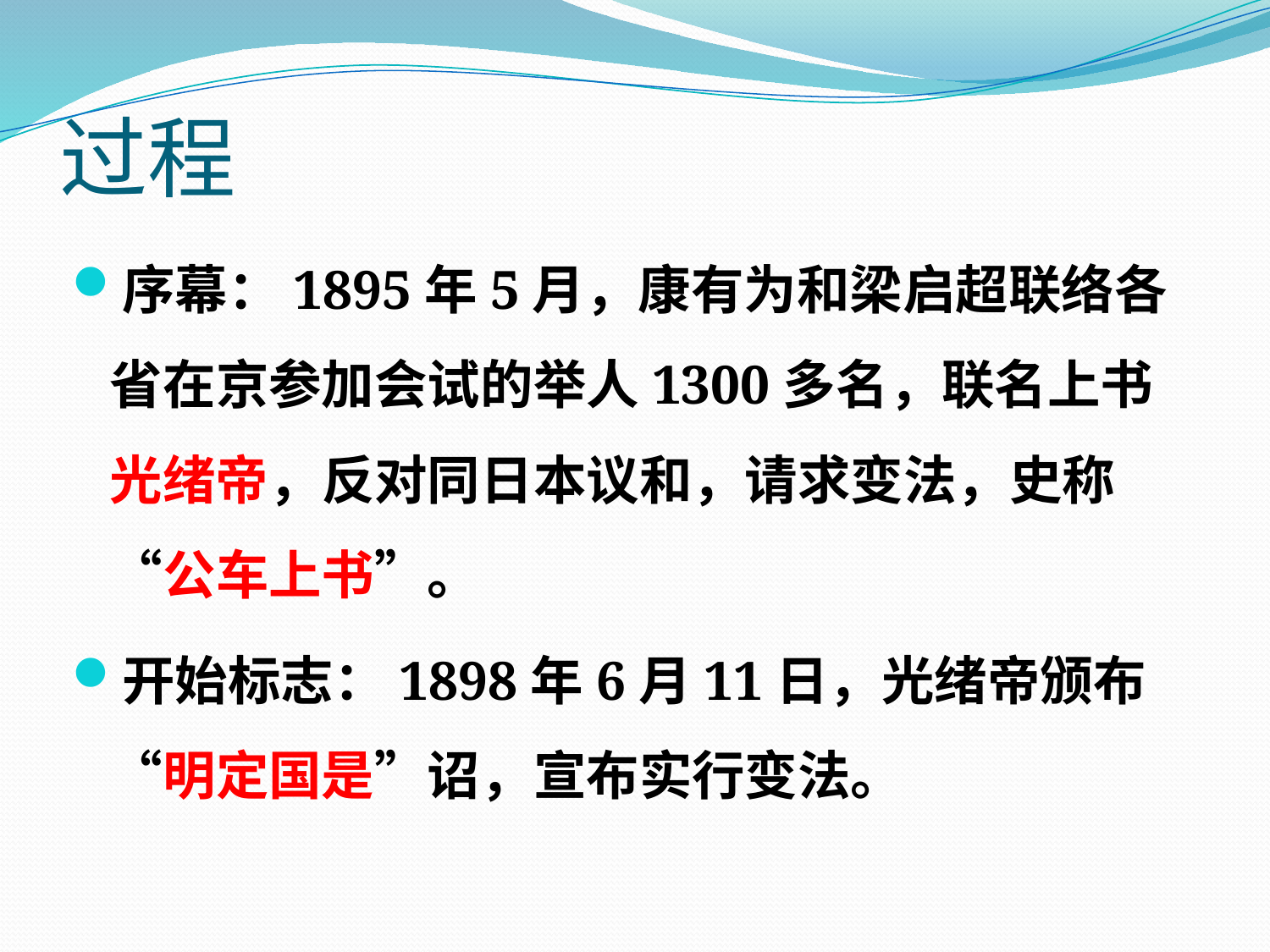

# 过程
序幕：1895年5月，康有为和梁启超联络各省在京参加会试的举人1300多名，联名上书光绪帝，反对同日本议和，请求变法，史称“公车上书”。
开始标志：1898年6月11日，光绪帝颁布“明定国是”诏，宣布实行变法。